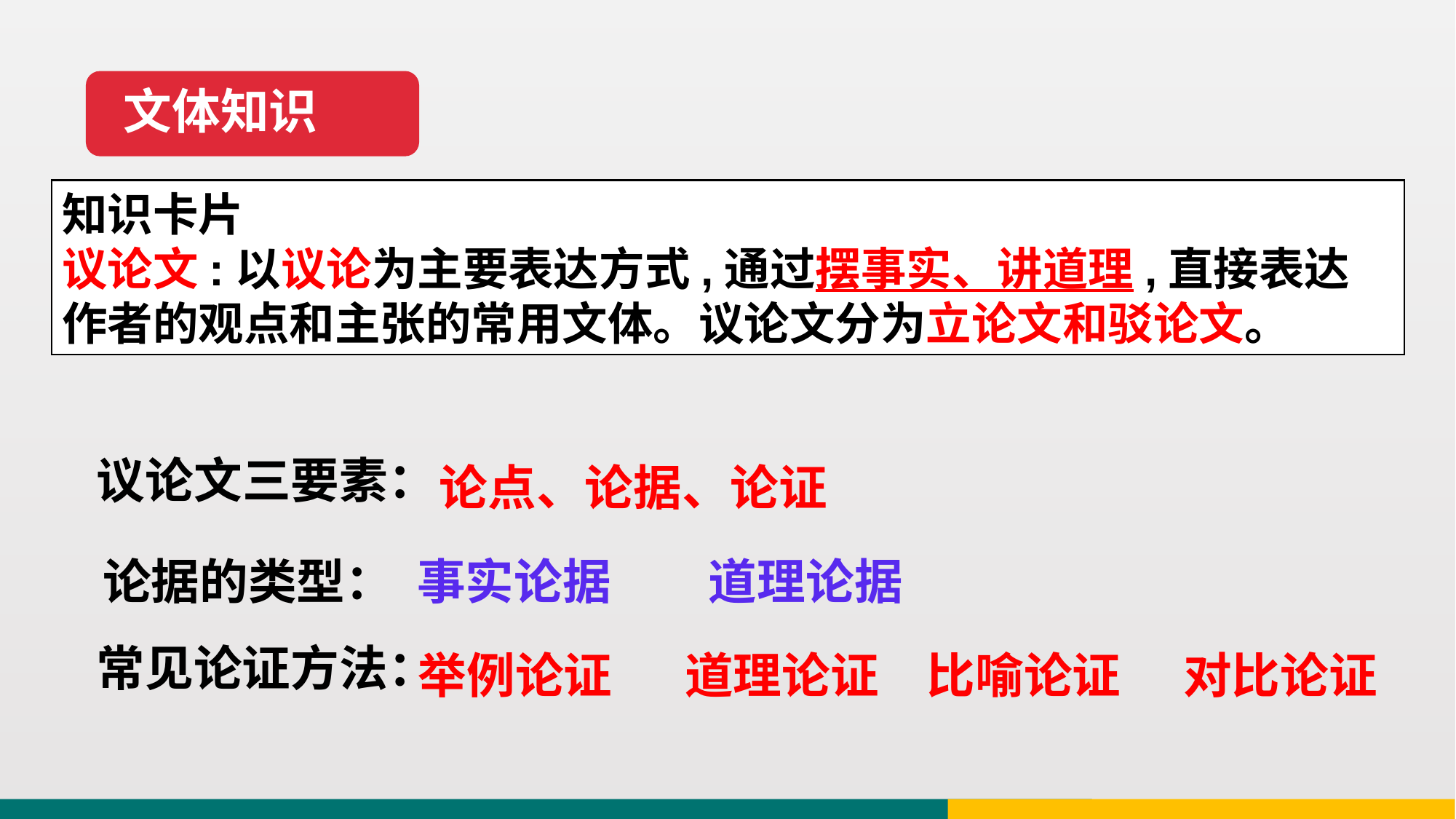

文体知识
知识卡片
议论文:以议论为主要表达方式,通过摆事实、讲道理,直接表达作者的观点和主张的常用文体。议论文分为立论文和驳论文。
议论文三要素：
论点、论据、论证
论据的类型：
事实论据
道理论据
常见论证方法：
举例论证
道理论证
比喻论证
对比论证